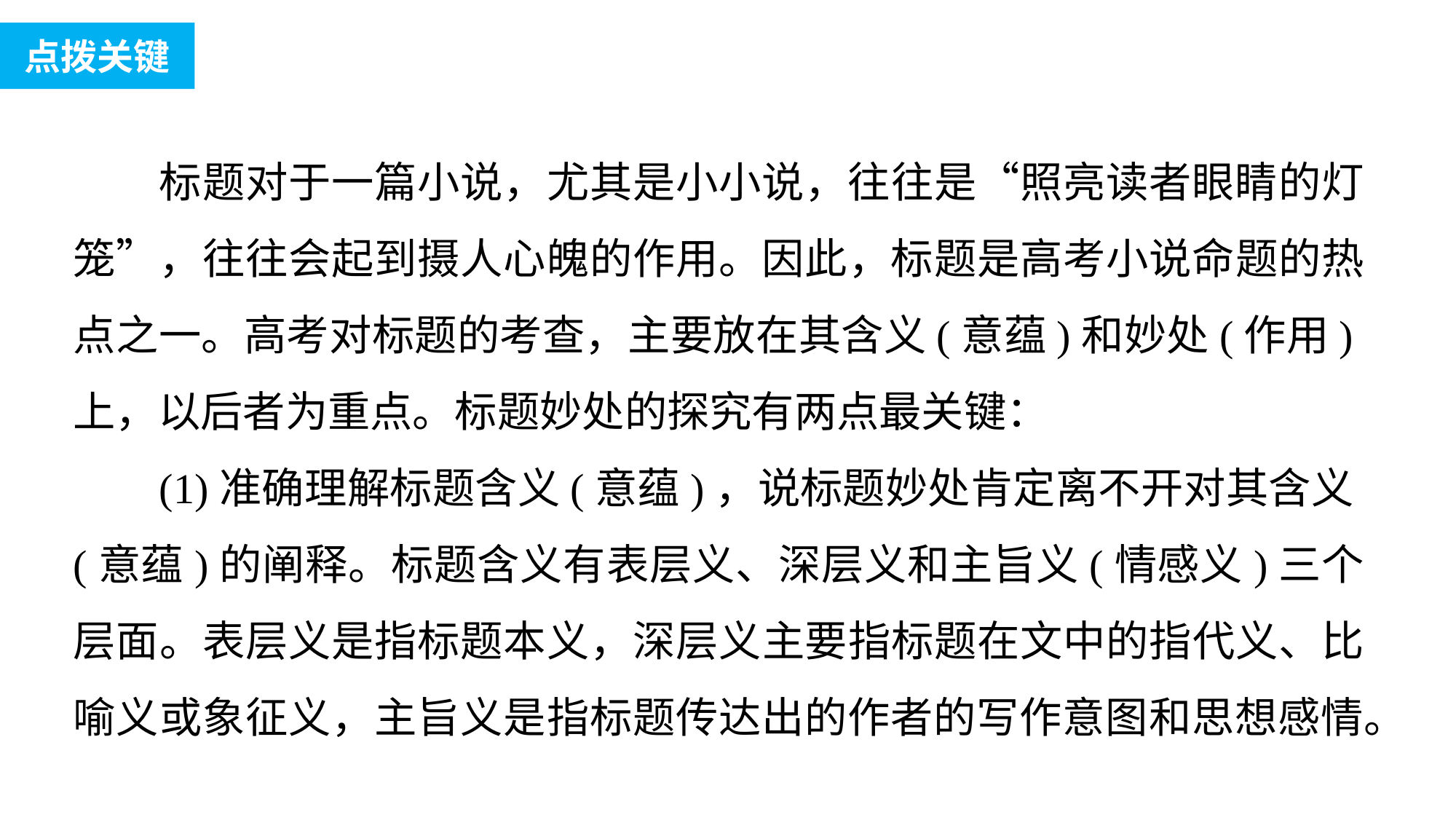

点拨关键
标题对于一篇小说，尤其是小小说，往往是“照亮读者眼睛的灯笼”，往往会起到摄人心魄的作用。因此，标题是高考小说命题的热点之一。高考对标题的考查，主要放在其含义(意蕴)和妙处(作用)上，以后者为重点。标题妙处的探究有两点最关键：
(1)准确理解标题含义(意蕴)，说标题妙处肯定离不开对其含义(意蕴)的阐释。标题含义有表层义、深层义和主旨义(情感义)三个层面。表层义是指标题本义，深层义主要指标题在文中的指代义、比喻义或象征义，主旨义是指标题传达出的作者的写作意图和思想感情。